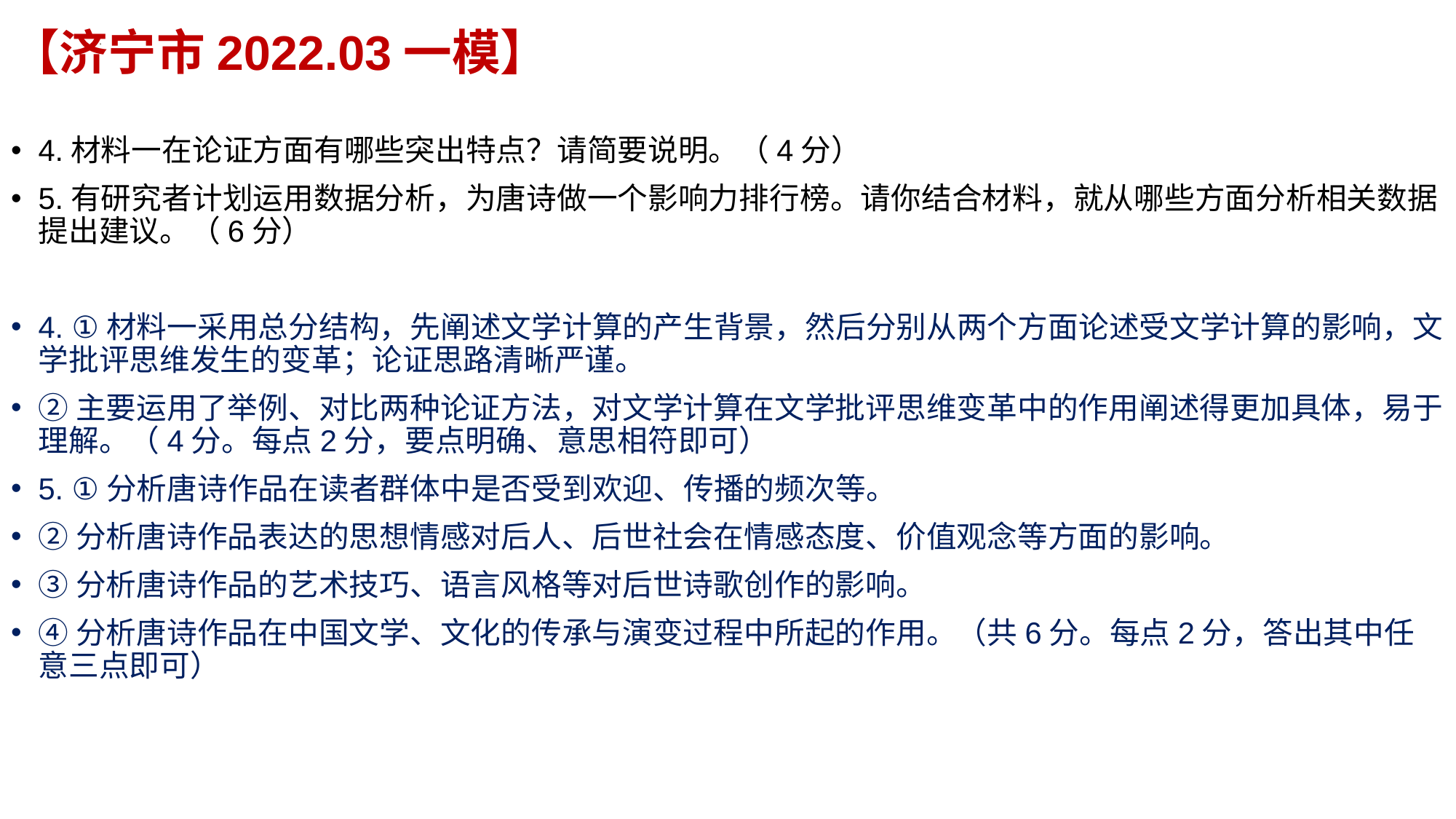

# 【济宁市2022.03一模】
4.材料一在论证方面有哪些突出特点？请简要说明。（4分）
5.有研究者计划运用数据分析，为唐诗做一个影响力排行榜。请你结合材料，就从哪些方面分析相关数据提出建议。（6分）

4. ①材料一采用总分结构，先阐述文学计算的产生背景，然后分别从两个方面论述受文学计算的影响，文学批评思维发生的变革；论证思路清晰严谨。
②主要运用了举例、对比两种论证方法，对文学计算在文学批评思维变革中的作用阐述得更加具体，易于理解。（4分。每点2分，要点明确、意思相符即可）
5. ①分析唐诗作品在读者群体中是否受到欢迎、传播的频次等。
②分析唐诗作品表达的思想情感对后人、后世社会在情感态度、价值观念等方面的影响。
③分析唐诗作品的艺术技巧、语言风格等对后世诗歌创作的影响。
④分析唐诗作品在中国文学、文化的传承与演变过程中所起的作用。（共6分。每点2分，答出其中任意三点即可）